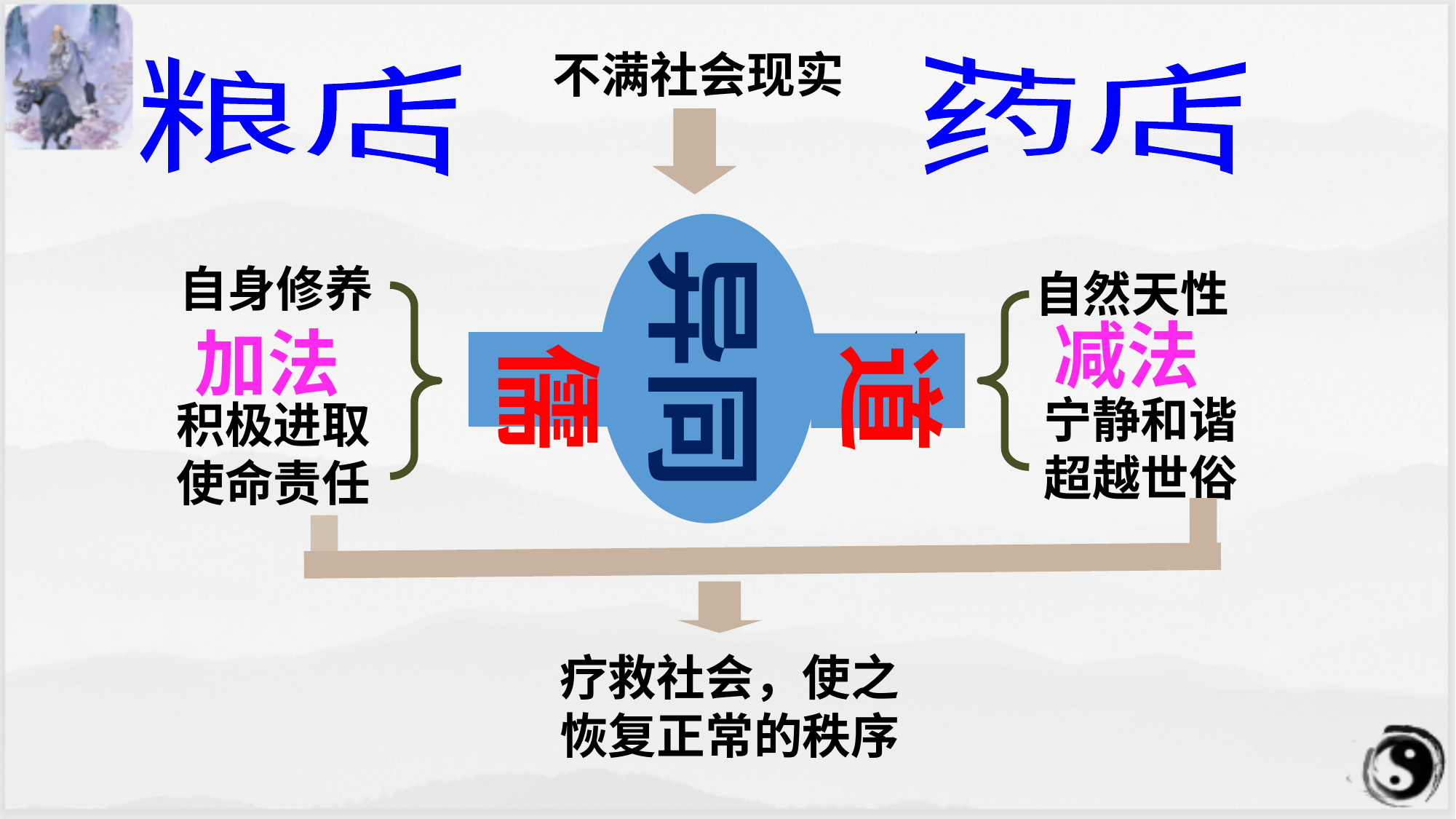

不满社会现实
药店
粮店

异同
自身修养
自然天性

减法
加法
儒

道
宁静和谐
超越世俗
积极进取
使命责任

疗救社会，使之恢复正常的秩序